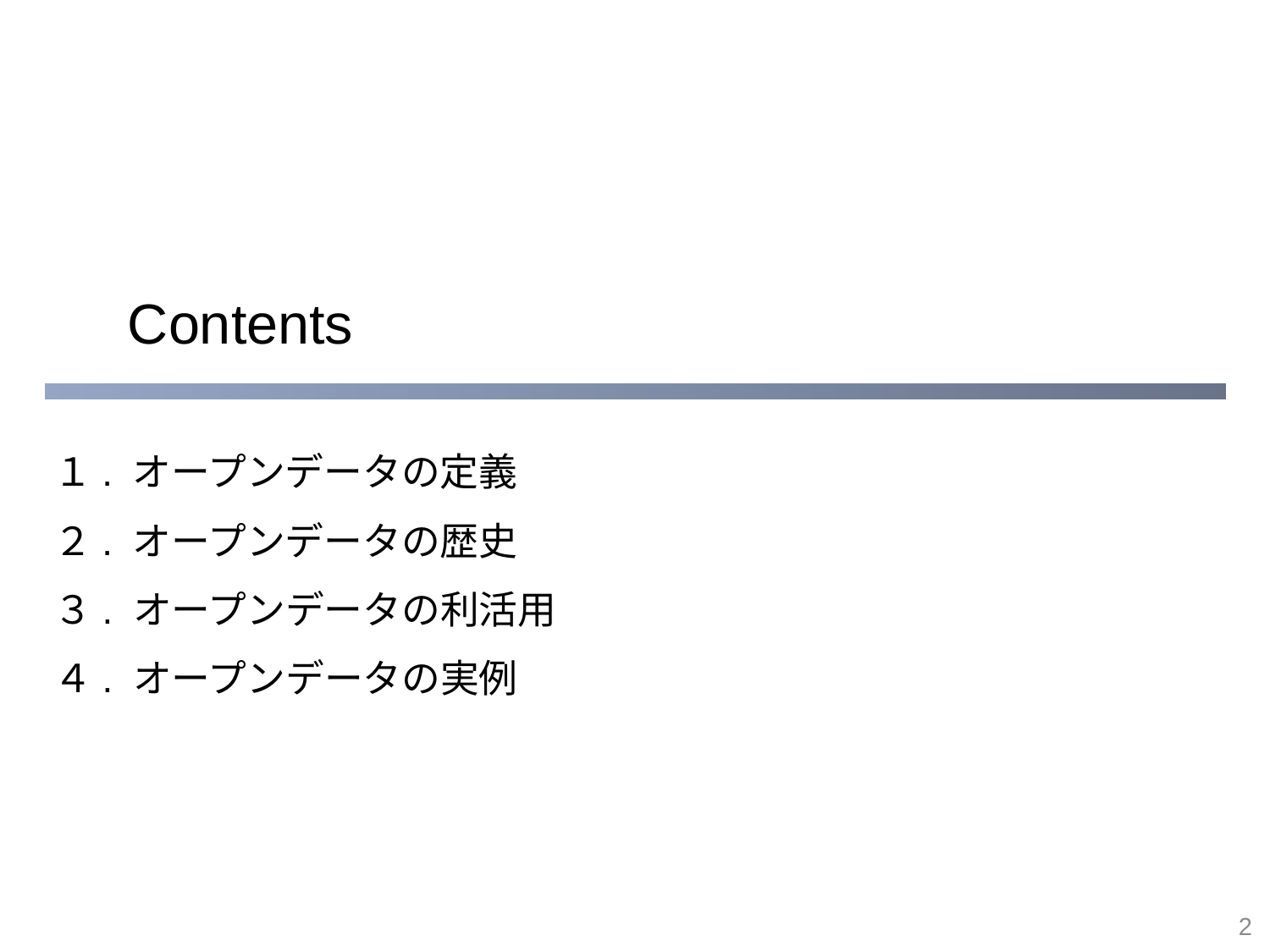

１. オープンデータの定義
２. オープンデータの歴史
３. オープンデータの利活用
４. オープンデータの実例
2